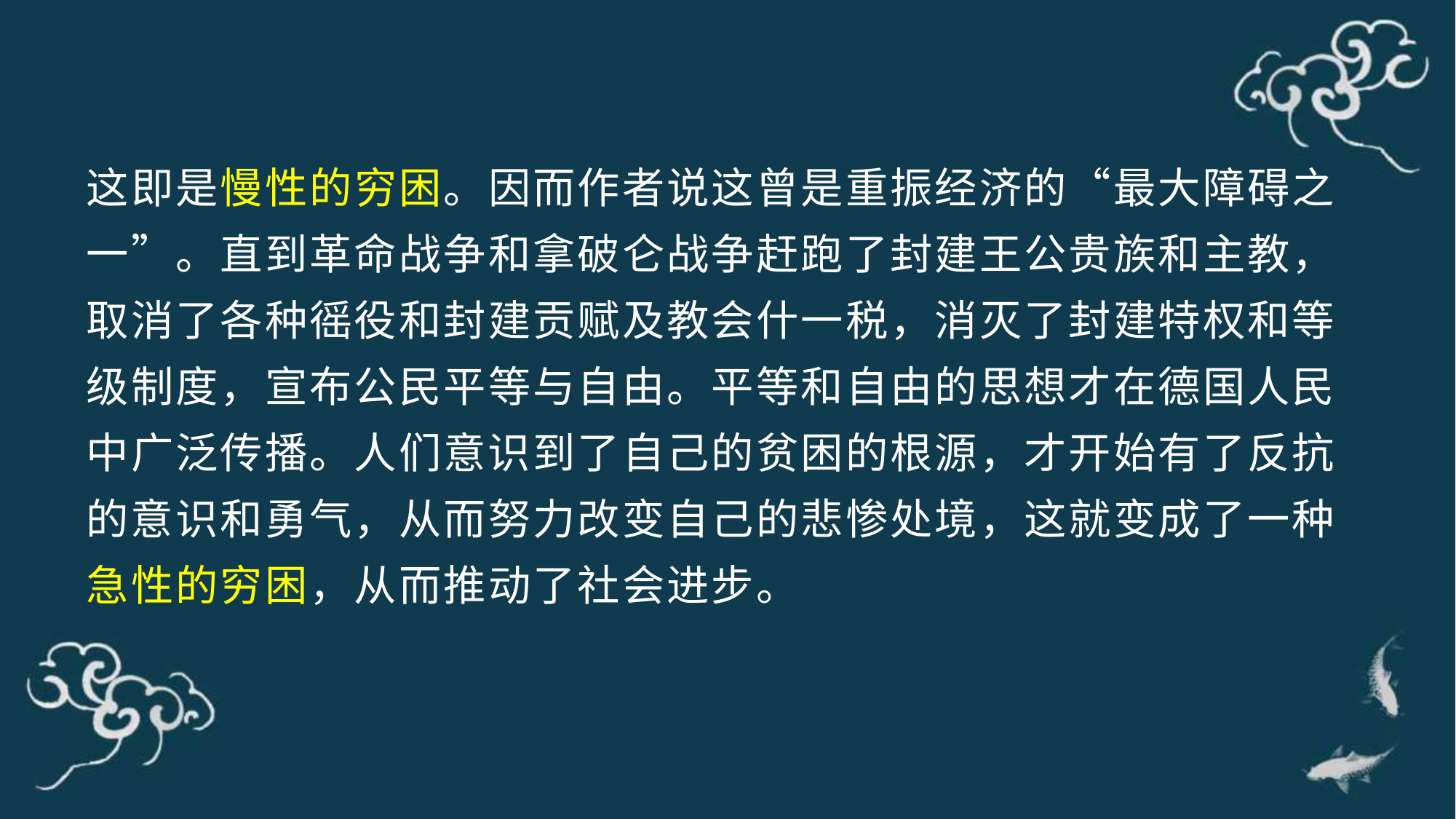

这即是慢性的穷困。因而作者说这曾是重振经济的“最大障碍之一”。直到革命战争和拿破仑战争赶跑了封建王公贵族和主教，取消了各种徭役和封建贡赋及教会什一税，消灭了封建特权和等级制度，宣布公民平等与自由。平等和自由的思想才在德国人民中广泛传播。人们意识到了自己的贫困的根源，才开始有了反抗的意识和勇气，从而努力改变自己的悲惨处境，这就变成了一种急性的穷困，从而推动了社会进步。